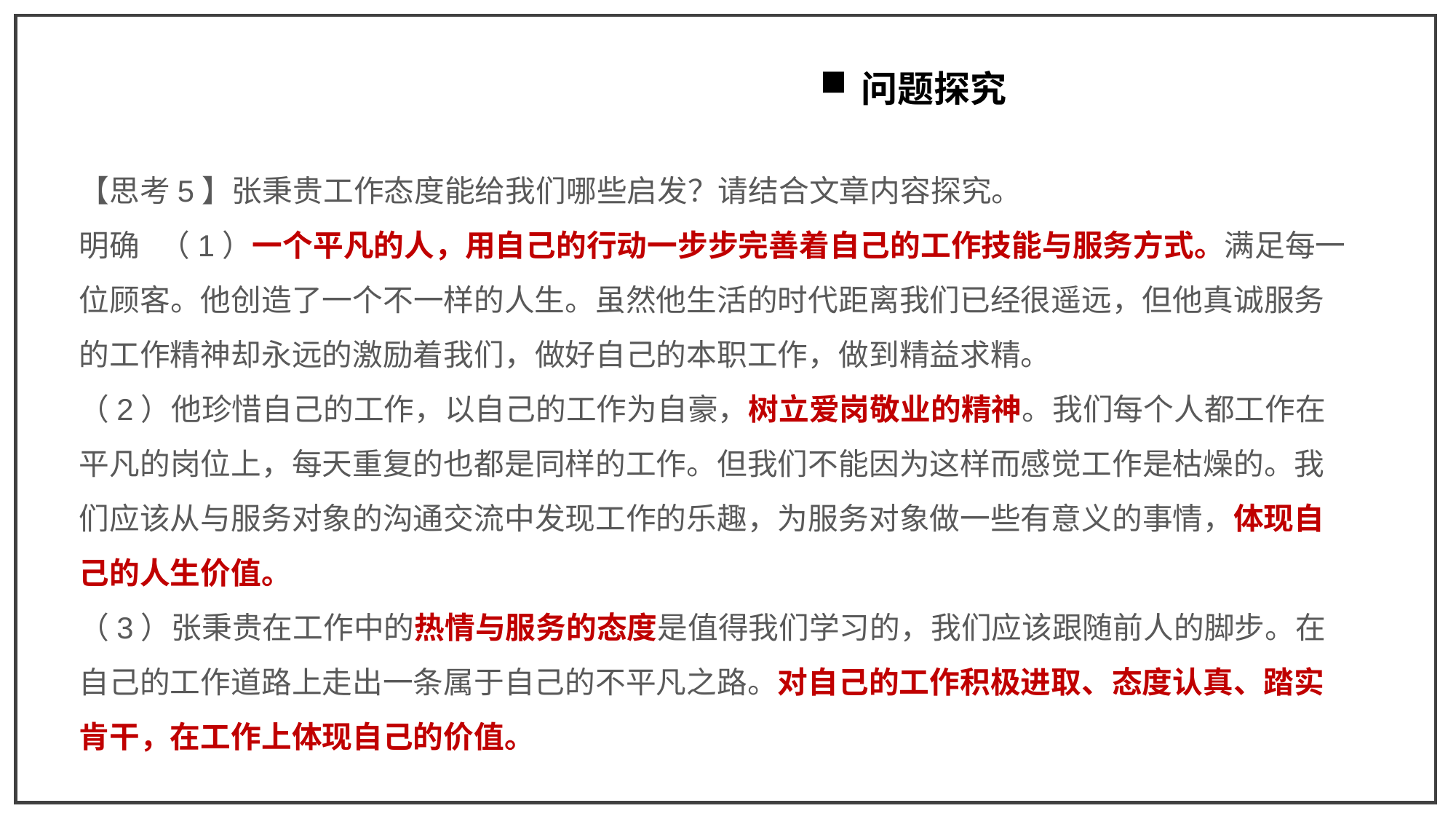

问题探究
【思考5】张秉贵工作态度能给我们哪些启发？请结合文章内容探究。
明确   （1）一个平凡的人，用自己的行动一步步完善着自己的工作技能与服务方式。满足每一位顾客。他创造了一个不一样的人生。虽然他生活的时代距离我们已经很遥远，但他真诚服务的工作精神却永远的激励着我们，做好自己的本职工作，做到精益求精。
（2）他珍惜自己的工作，以自己的工作为自豪，树立爱岗敬业的精神。我们每个人都工作在平凡的岗位上，每天重复的也都是同样的工作。但我们不能因为这样而感觉工作是枯燥的。我们应该从与服务对象的沟通交流中发现工作的乐趣，为服务对象做一些有意义的事情，体现自己的人生价值。
（3）张秉贵在工作中的热情与服务的态度是值得我们学习的，我们应该跟随前人的脚步。在自己的工作道路上走出一条属于自己的不平凡之路。对自己的工作积极进取、态度认真、踏实肯干，在工作上体现自己的价值。